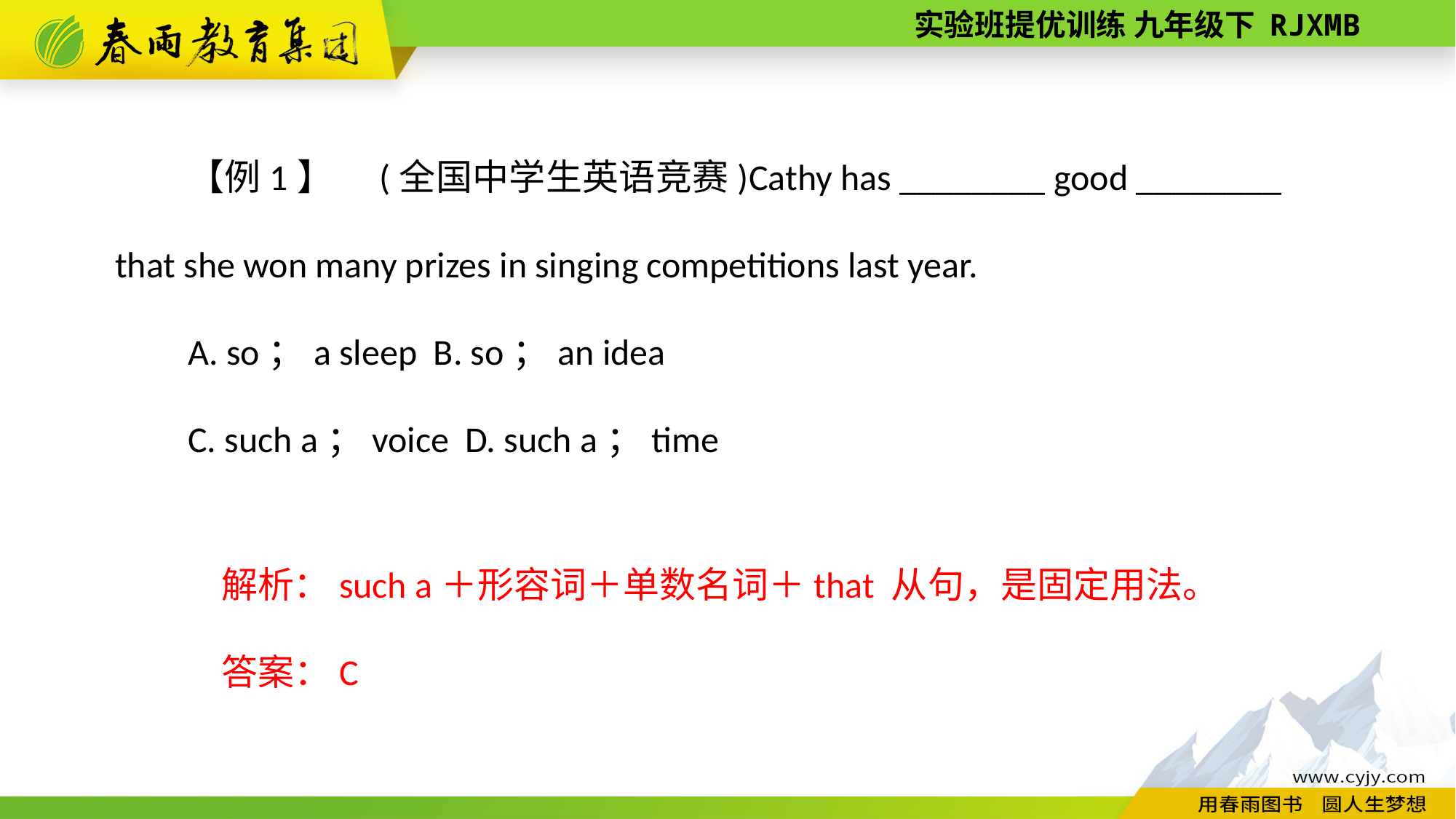

【例1】　(全国中学生英语竞赛)Cathy has ________ good ________ that she won many prizes in singing competitions last year.
A. so；a sleep  B. so；an idea
C. such a；voice  D. such a；time
解析：such a＋形容词＋单数名词＋that 从句，是固定用法。
答案：C